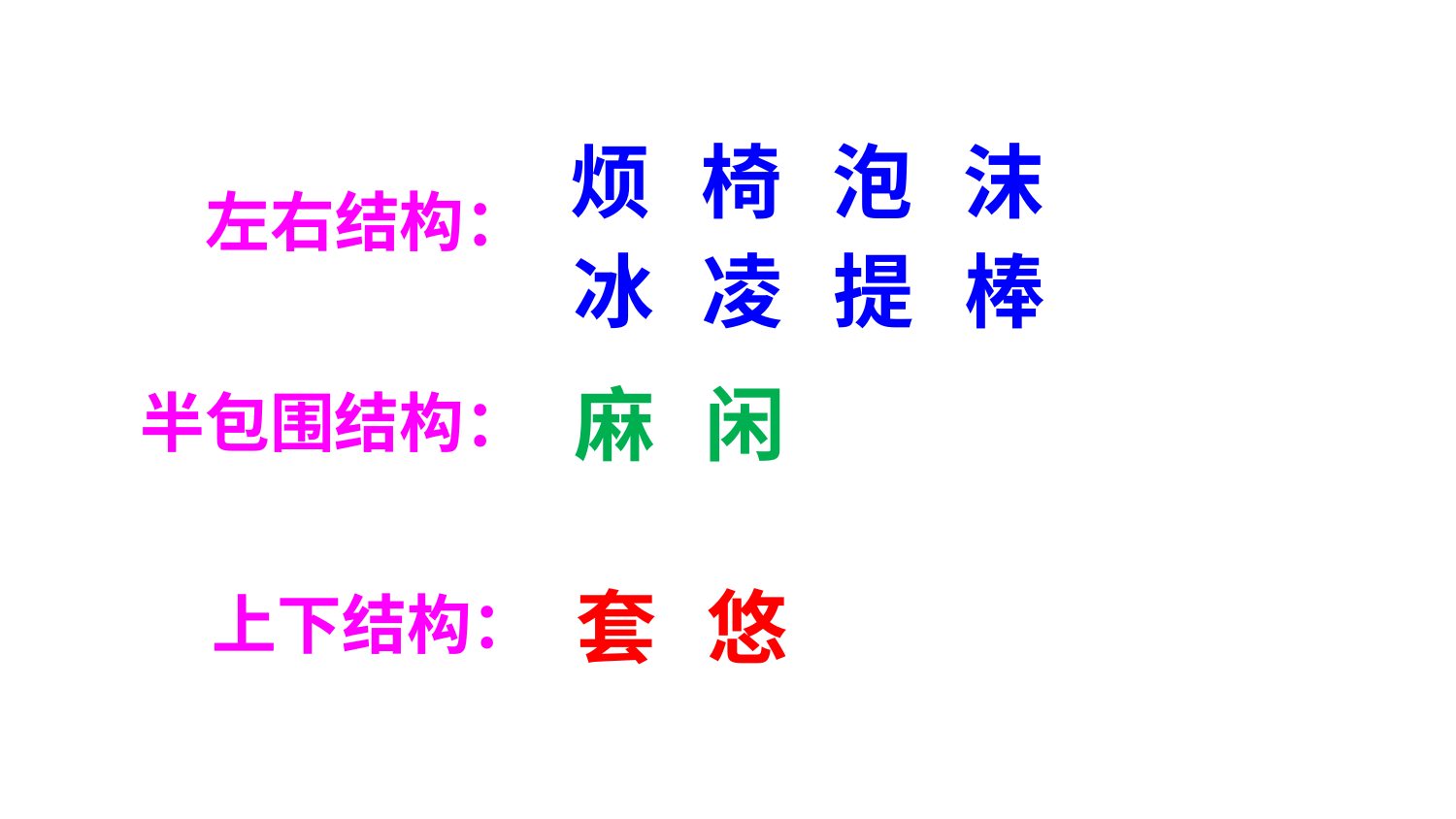

烦
椅
泡
沫
左右结构：
冰
凌
提
棒
麻
闲
半包围结构：
套
悠
上下结构：